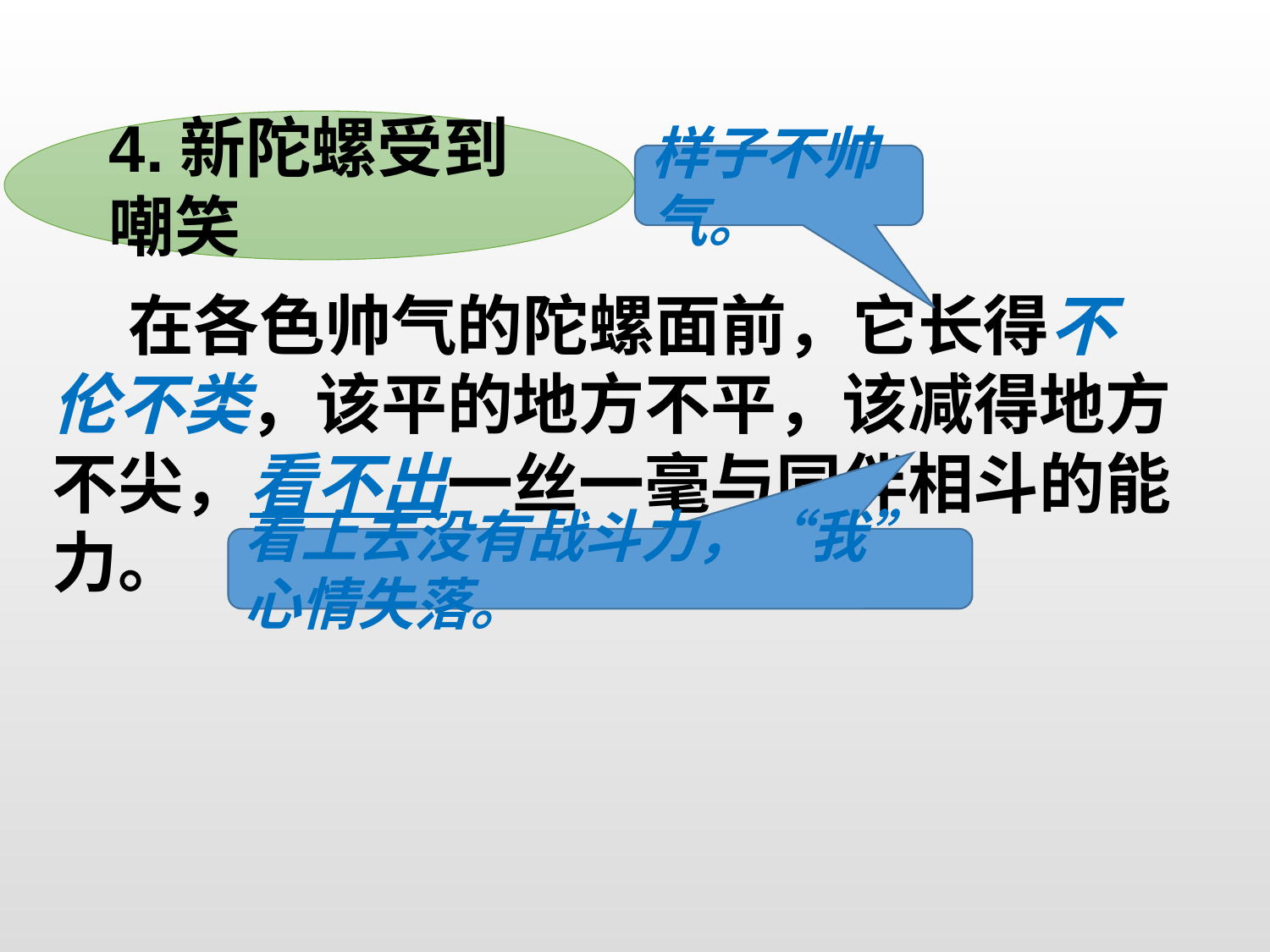

4.新陀螺受到嘲笑
样子不帅气。
    在各色帅气的陀螺面前，它长得不伦不类，该平的地方不平，该减得地方不尖，看不出一丝一毫与同伴相斗的能力。
看上去没有战斗力，“我”心情失落。